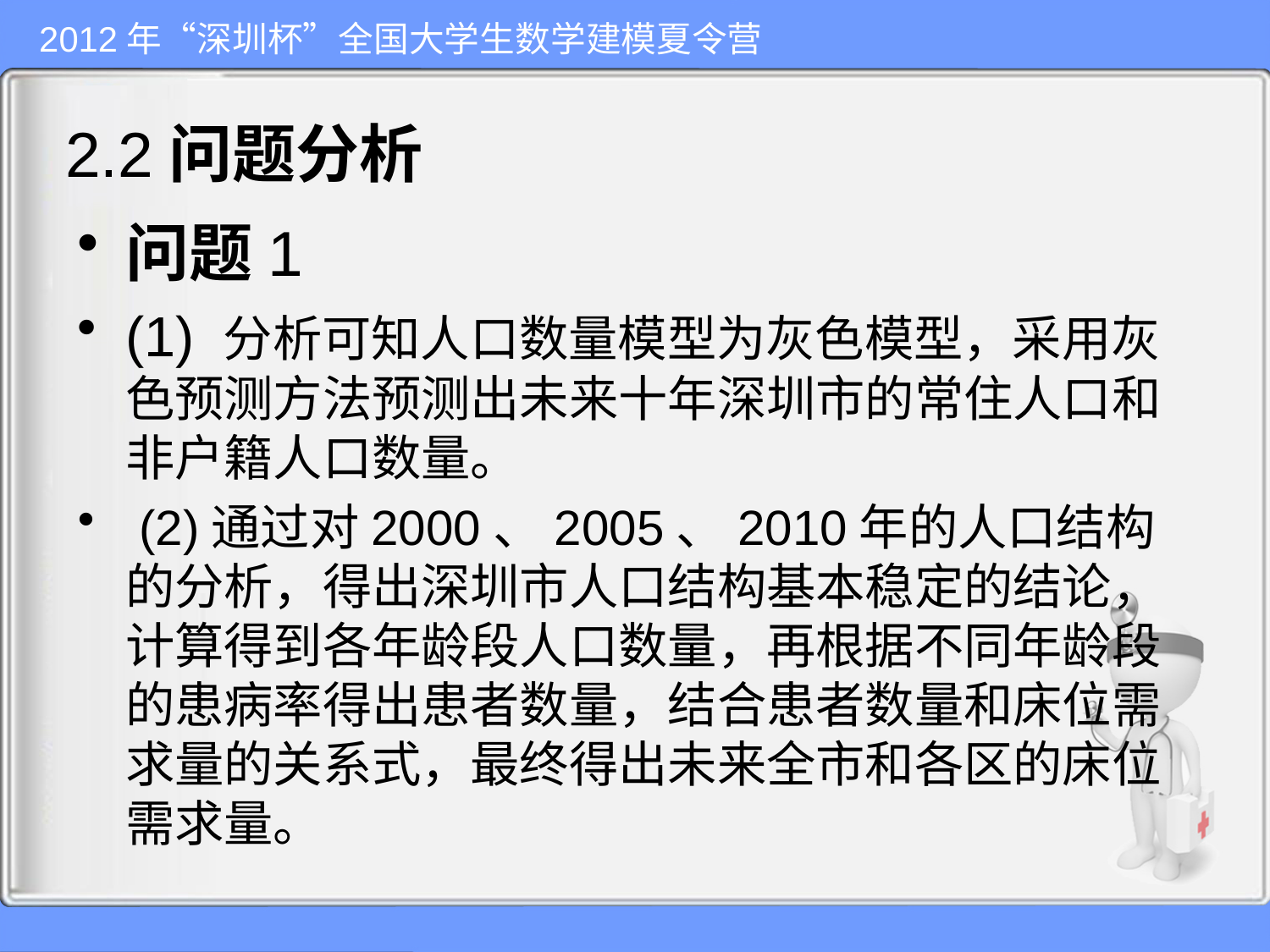

# 2.2问题分析
问题1
(1) 分析可知人口数量模型为灰色模型，采用灰色预测方法预测出未来十年深圳市的常住人口和非户籍人口数量。
 (2)通过对2000、2005、2010年的人口结构的分析，得出深圳市人口结构基本稳定的结论，计算得到各年龄段人口数量，再根据不同年龄段的患病率得出患者数量，结合患者数量和床位需求量的关系式，最终得出未来全市和各区的床位需求量。